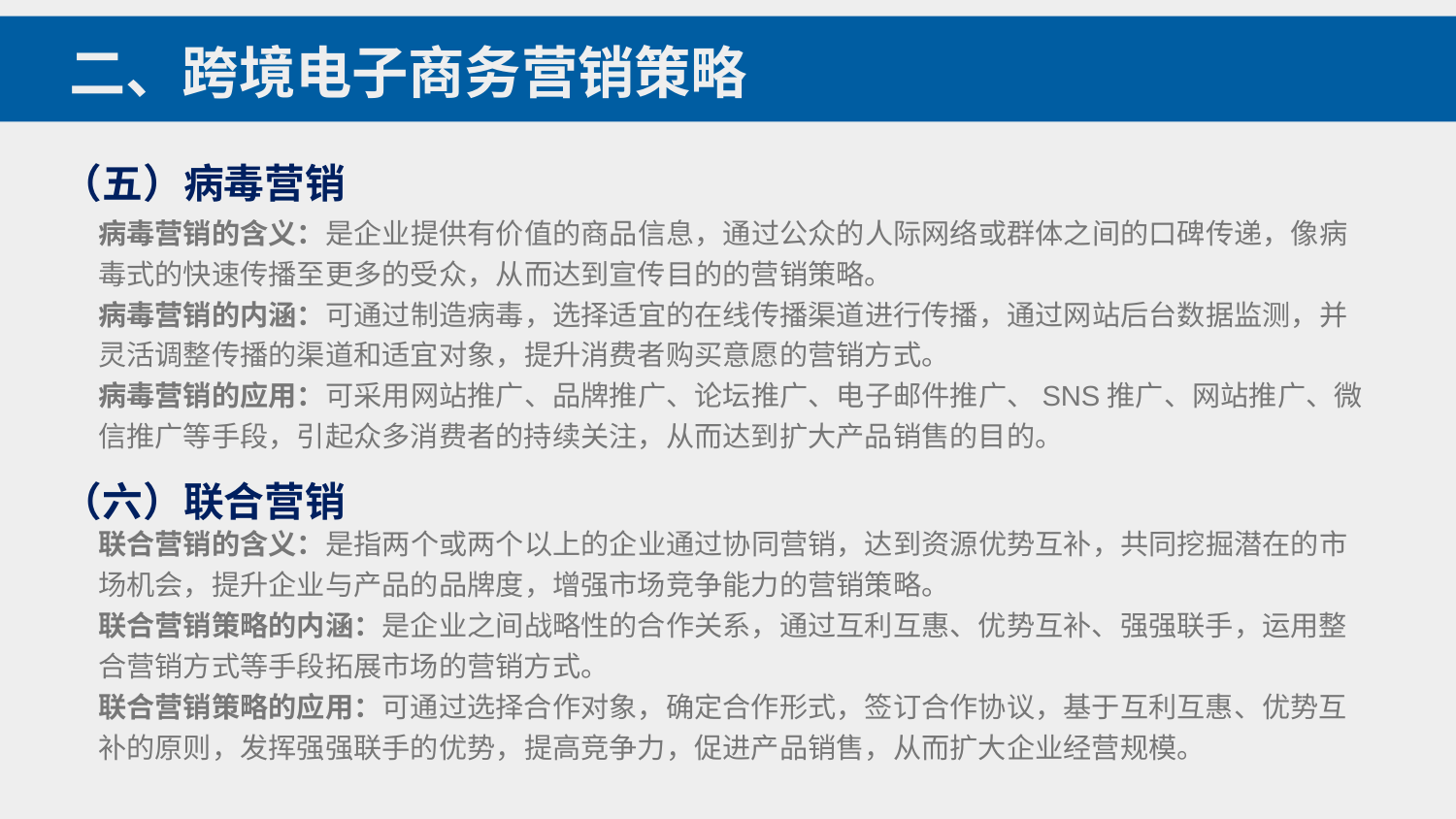

二、跨境电子商务营销策略
（五）病毒营销
病毒营销的含义：是企业提供有价值的商品信息，通过公众的人际网络或群体之间的口碑传递，像病毒式的快速传播至更多的受众，从而达到宣传目的的营销策略。
病毒营销的内涵：可通过制造病毒，选择适宜的在线传播渠道进行传播，通过网站后台数据监测，并灵活调整传播的渠道和适宜对象，提升消费者购买意愿的营销方式。
病毒营销的应用：可采用网站推广、品牌推广、论坛推广、电子邮件推广、SNS推广、网站推广、微信推广等手段，引起众多消费者的持续关注，从而达到扩大产品销售的目的。
（六）联合营销
联合营销的含义：是指两个或两个以上的企业通过协同营销，达到资源优势互补，共同挖掘潜在的市场机会，提升企业与产品的品牌度，增强市场竞争能力的营销策略。
联合营销策略的内涵：是企业之间战略性的合作关系，通过互利互惠、优势互补、强强联手，运用整合营销方式等手段拓展市场的营销方式。
联合营销策略的应用：可通过选择合作对象，确定合作形式，签订合作协议，基于互利互惠、优势互补的原则，发挥强强联手的优势，提高竞争力，促进产品销售，从而扩大企业经营规模。